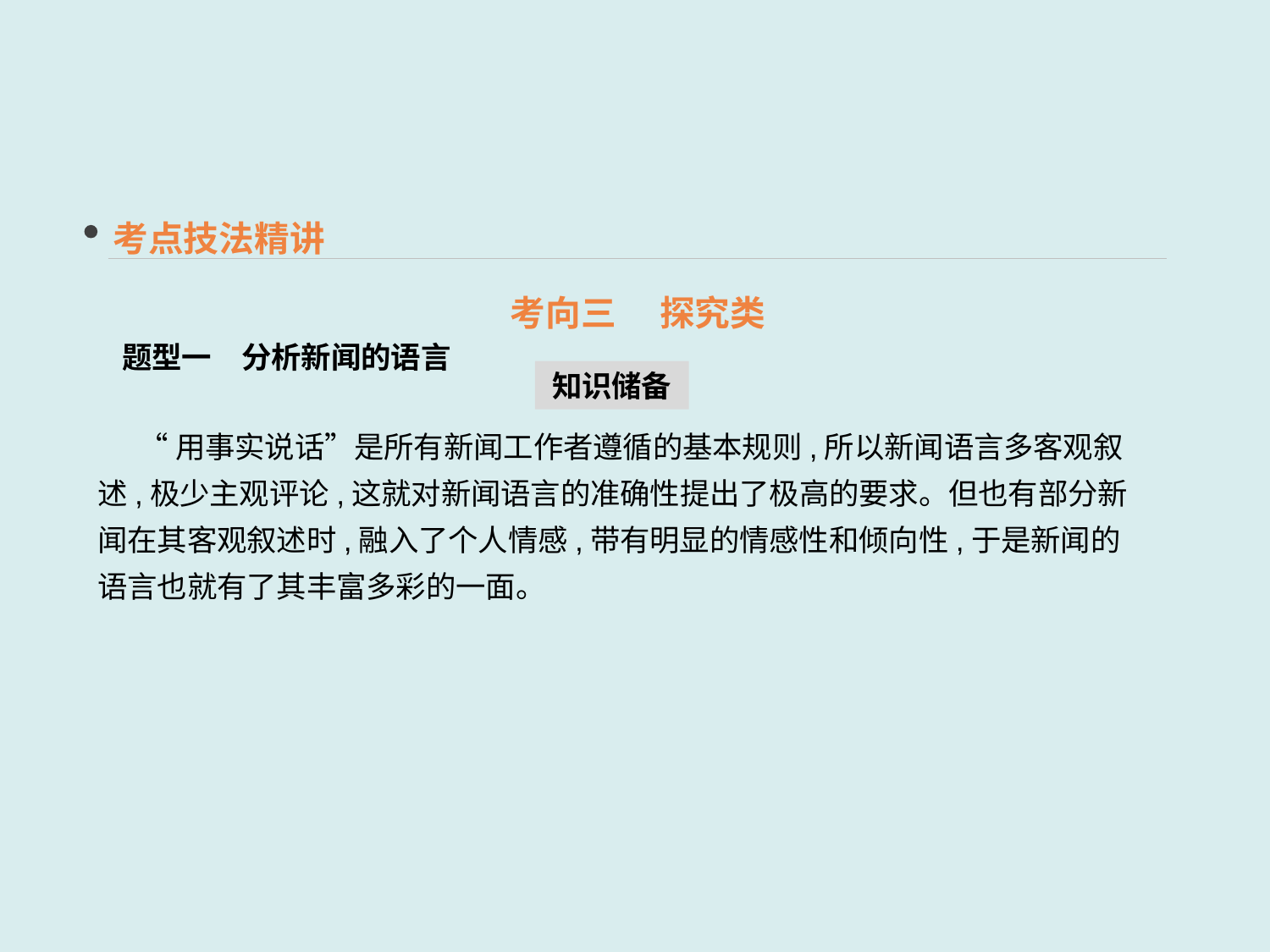

考点技法精讲

考向三　 探究类

题型一　分析新闻的语言
知识储备
      “用事实说话”是所有新闻工作者遵循的基本规则,所以新闻语言多客观叙述,极少主观评论,这就对新闻语言的准确性提出了极高的要求。但也有部分新闻在其客观叙述时,融入了个人情感,带有明显的情感性和倾向性,于是新闻的语言也就有了其丰富多彩的一面。